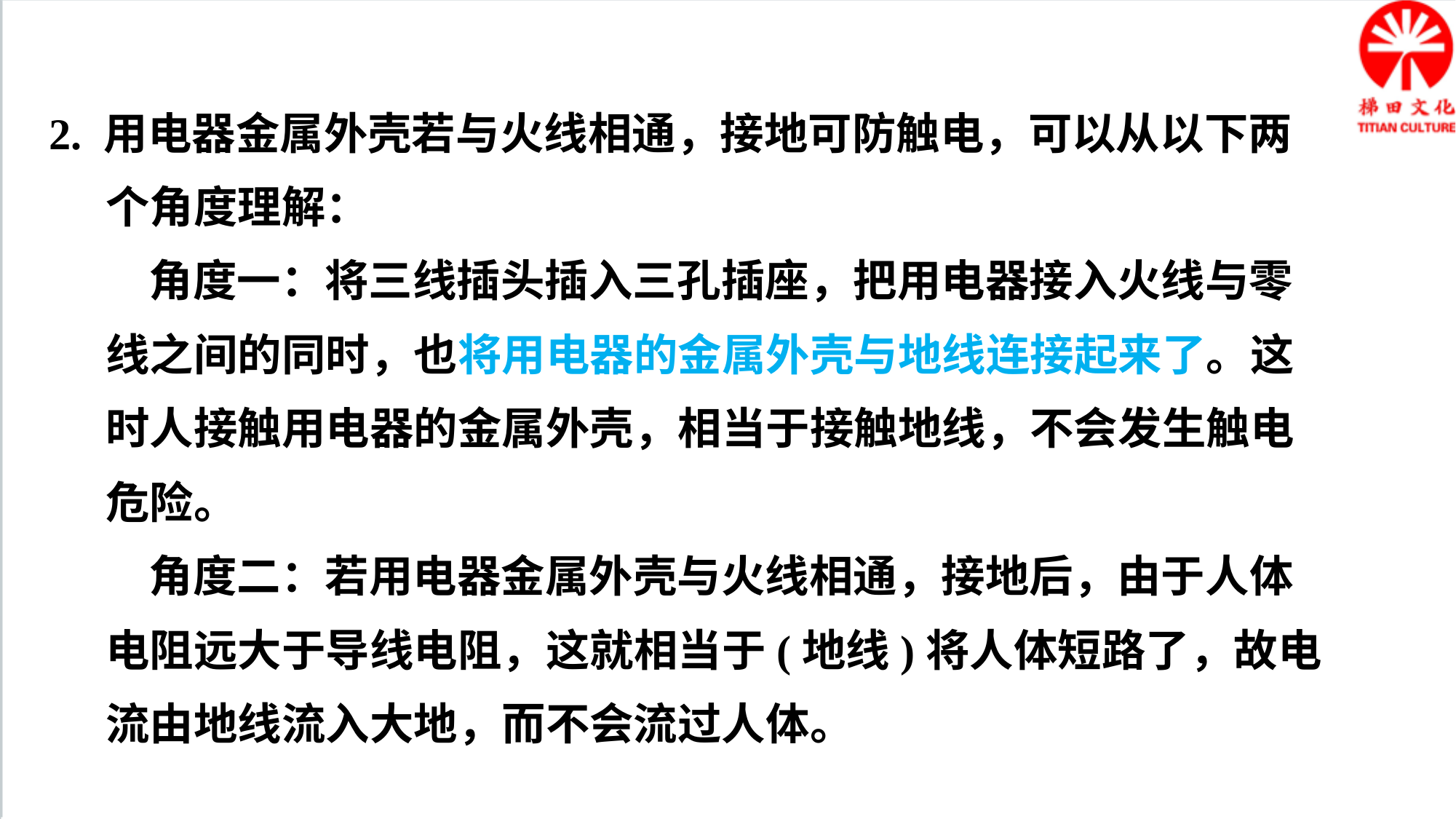

2. 用电器金属外壳若与火线相通，接地可防触电，可以从以下两个角度理解：
角度一：将三线插头插入三孔插座，把用电器接入火线与零线之间的同时，也将用电器的金属外壳与地线连接起来了。这时人接触用电器的金属外壳，相当于接触地线，不会发生触电危险。
角度二：若用电器金属外壳与火线相通，接地后，由于人体电阻远大于导线电阻，这就相当于(地线)将人体短路了，故电流由地线流入大地，而不会流过人体。